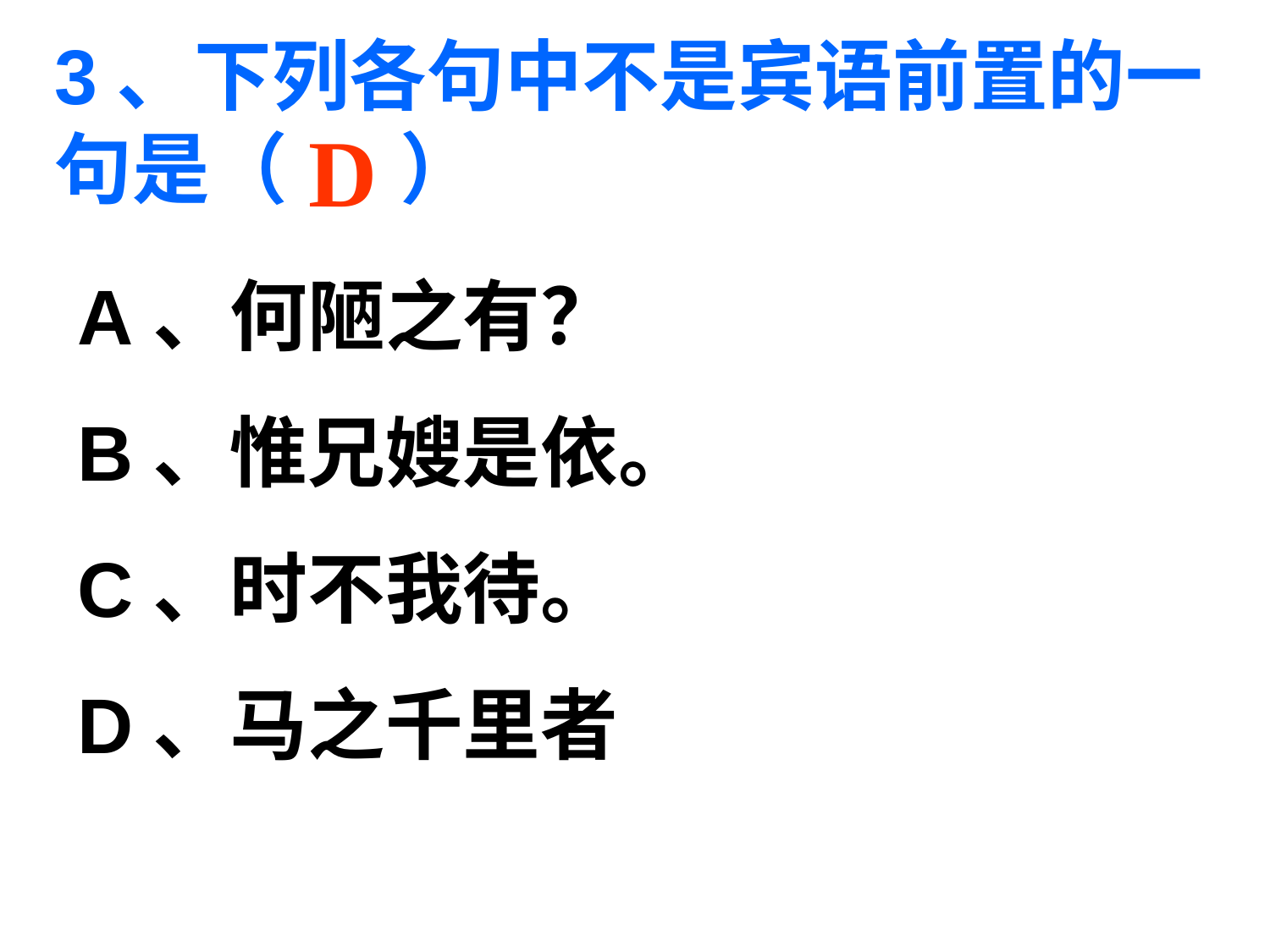

3、下列各句中不是宾语前置的一句是（　  ）
D
# A、何陋之有？
B、惟兄嫂是依。
C、时不我待。
D、马之千里者